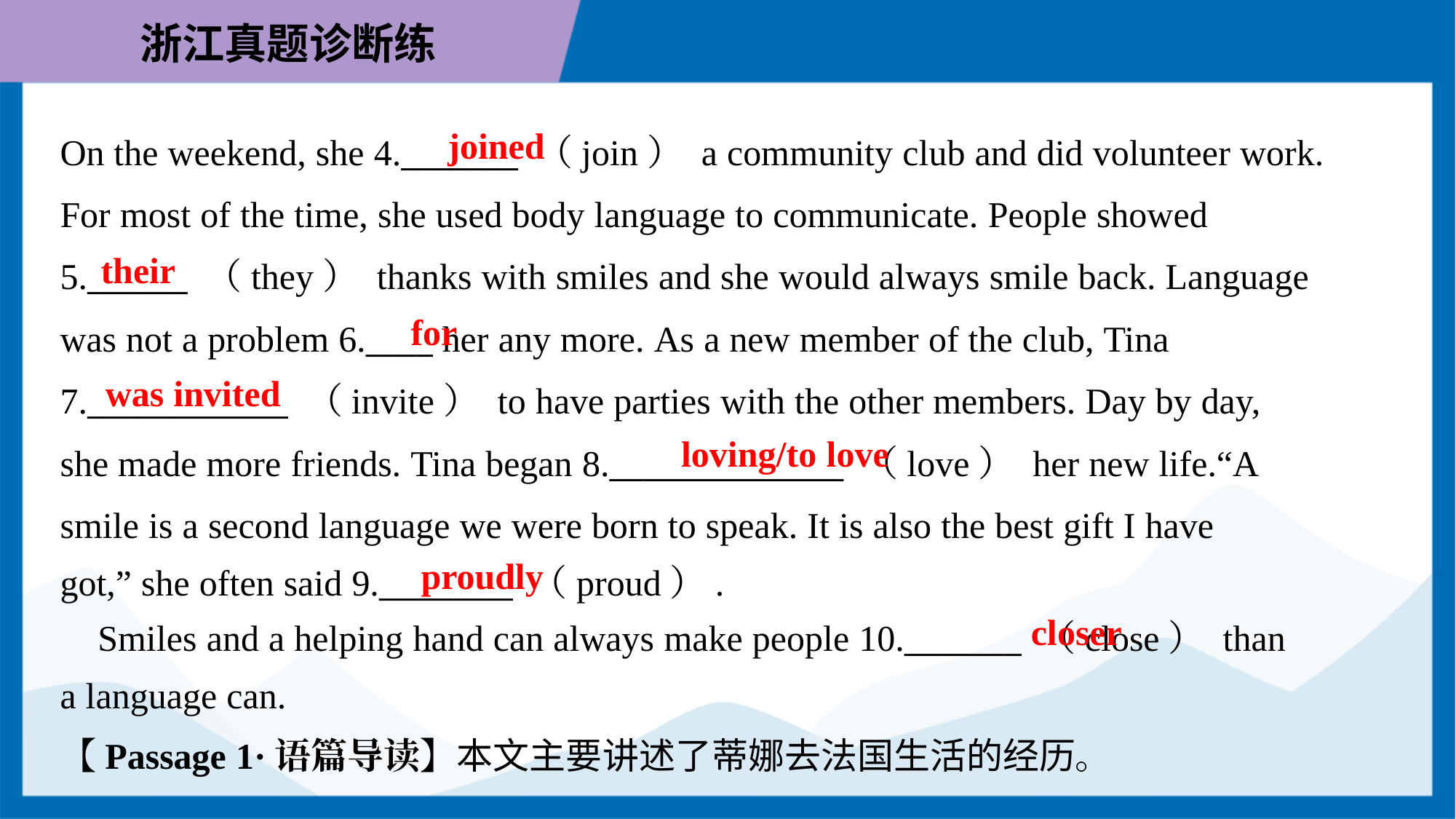

joined

On the weekend, she 4._______ （join） a community club and did volunteer work.
For most of the time, she used body language to communicate. People showed
5.______ （they） thanks with smiles and she would always smile back. Language
was not a problem 6.____ her any more. As a new member of the club, Tina
7.____________ （invite） to have parties with the other members. Day by day,
she made more friends. Tina began 8.______________ （love） her new life.“A
smile is a second language we were born to speak. It is also the best gift I have
got,” she often said 9.________ （proud）.
their
for
was invited
loving/to love
proudly
closer
    Smiles and a helping hand can always make people 10._______ （close） than
a language can.
【Passage 1·语篇导读】本文主要讲述了蒂娜去法国生活的经历。